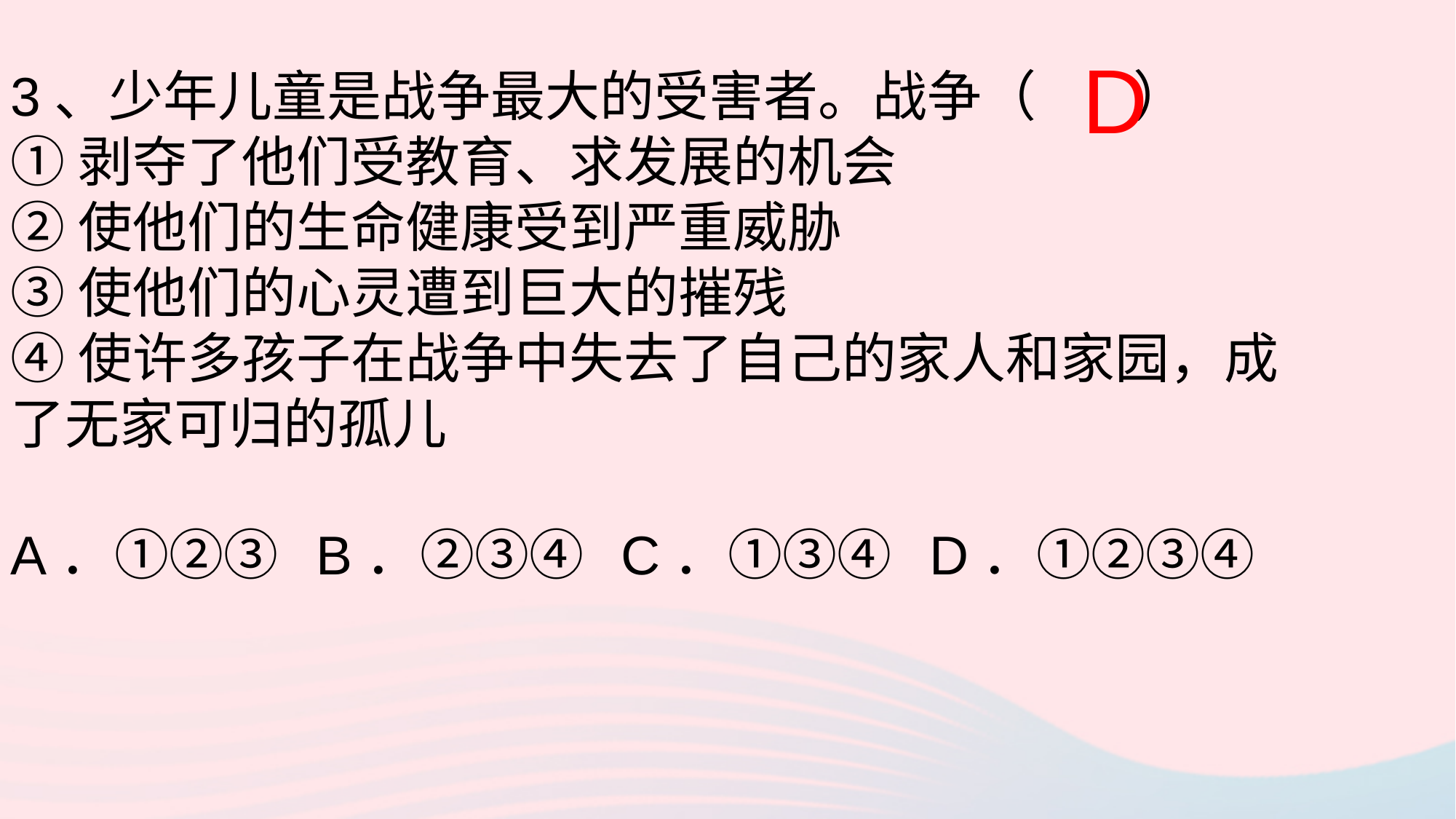

D
3、少年儿童是战争最大的受害者。战争（        ）
①剥夺了他们受教育、求发展的机会
②使他们的生命健康受到严重威胁
③使他们的心灵遭到巨大的摧残
④使许多孩子在战争中失去了自己的家人和家园，成了无家可归的孤儿

A．①②③  B．②③④  C．①③④  D．①②③④